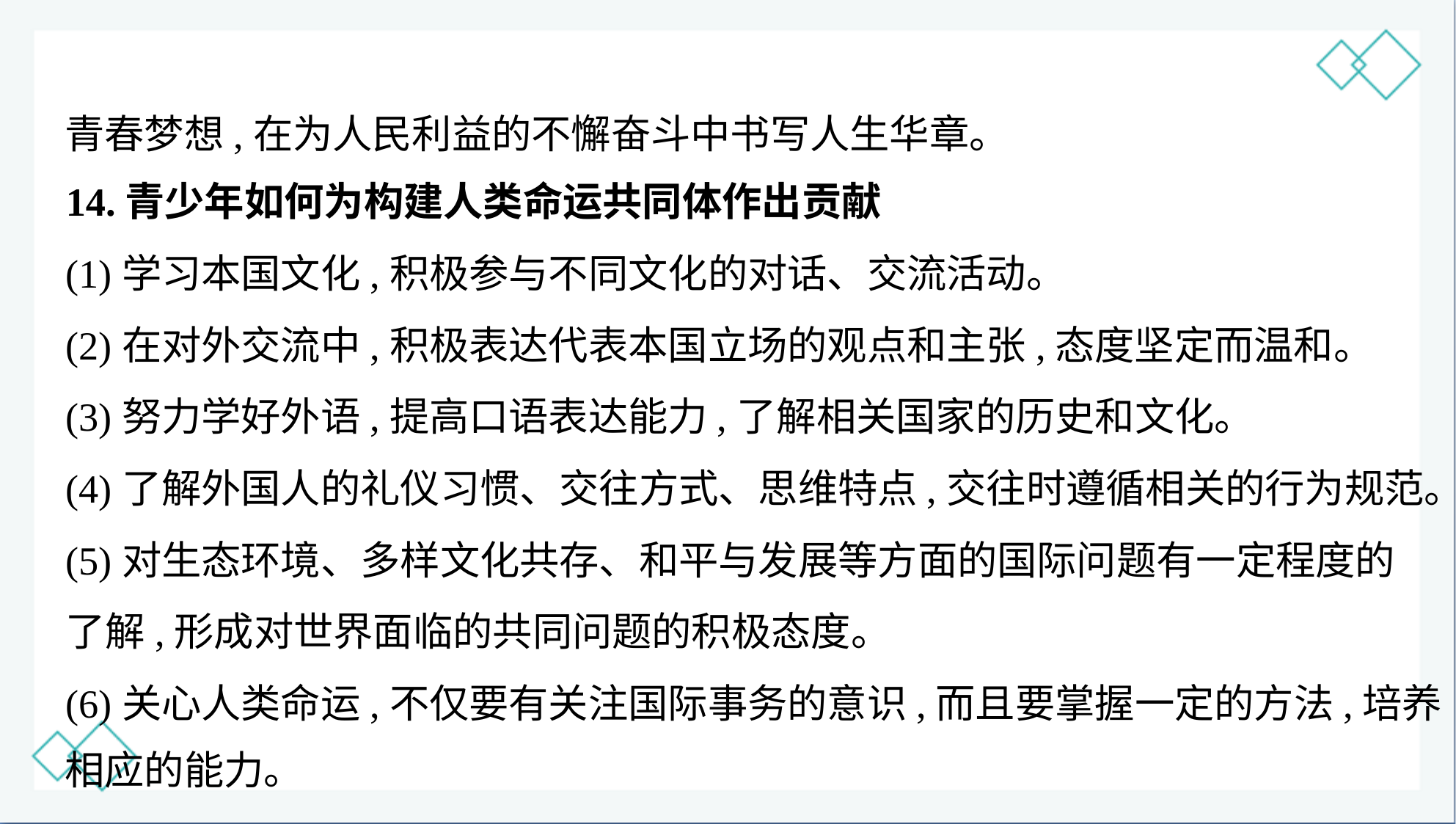

青春梦想,在为人民利益的不懈奋斗中书写人生华章。
14.青少年如何为构建人类命运共同体作出贡献
(1)学习本国文化,积极参与不同文化的对话、交流活动。
(2)在对外交流中,积极表达代表本国立场的观点和主张,态度坚定而温和。
(3)努力学好外语,提高口语表达能力,了解相关国家的历史和文化。
(4)了解外国人的礼仪习惯、交往方式、思维特点,交往时遵循相关的行为规范。
(5)对生态环境、多样文化共存、和平与发展等方面的国际问题有一定程度的
了解,形成对世界面临的共同问题的积极态度。
(6)关心人类命运,不仅要有关注国际事务的意识,而且要掌握一定的方法,培养
相应的能力。